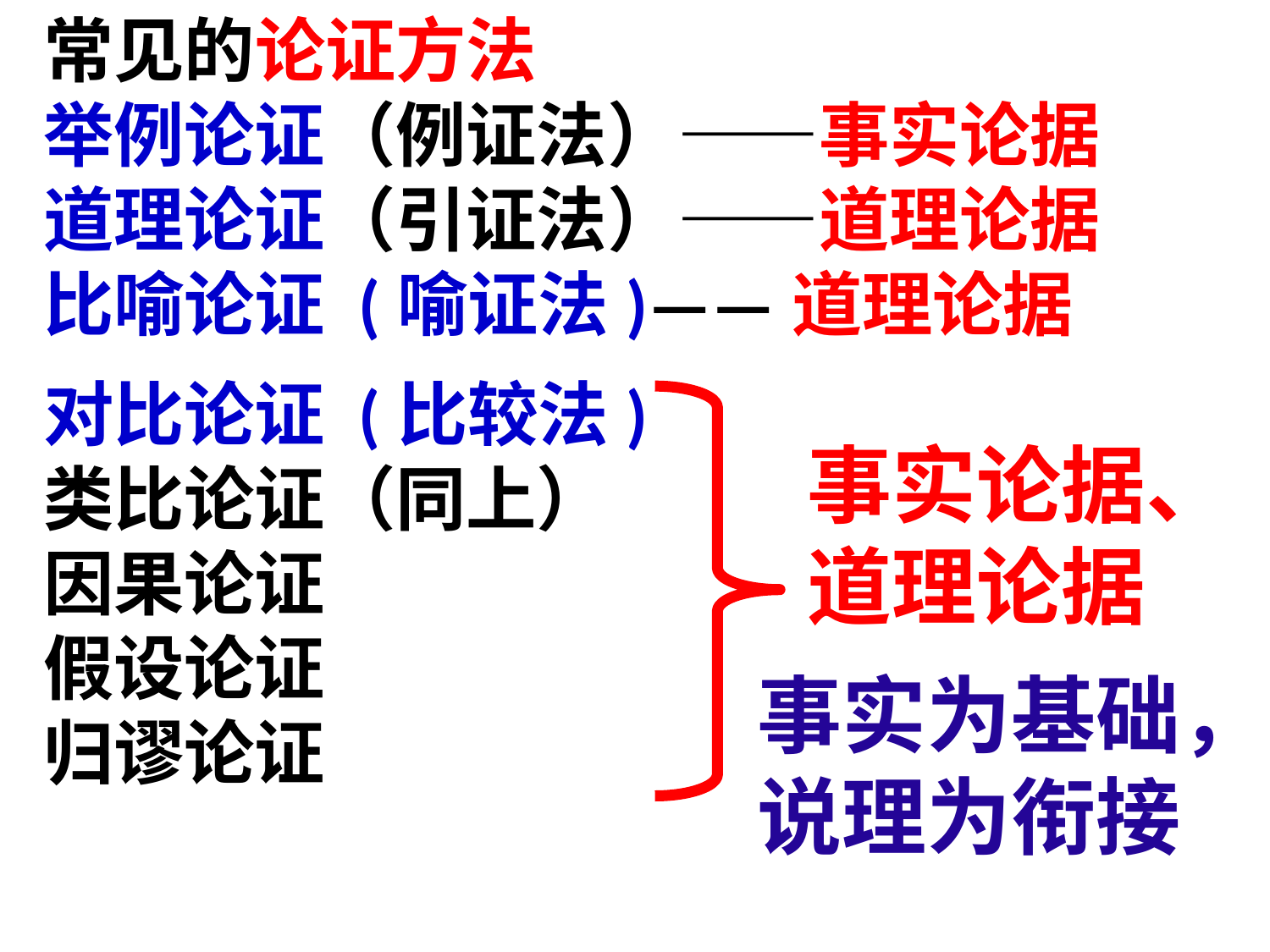

常见的论证方法
举例论证（例证法）——事实论据
道理论证（引证法）——道理论据
比喻论证 (喻证法)——道理论据

对比论证 (比较法)
类比论证（同上）
因果论证
假设论证
归谬论证

事实论据、道理论据
事实为基础，说理为衔接